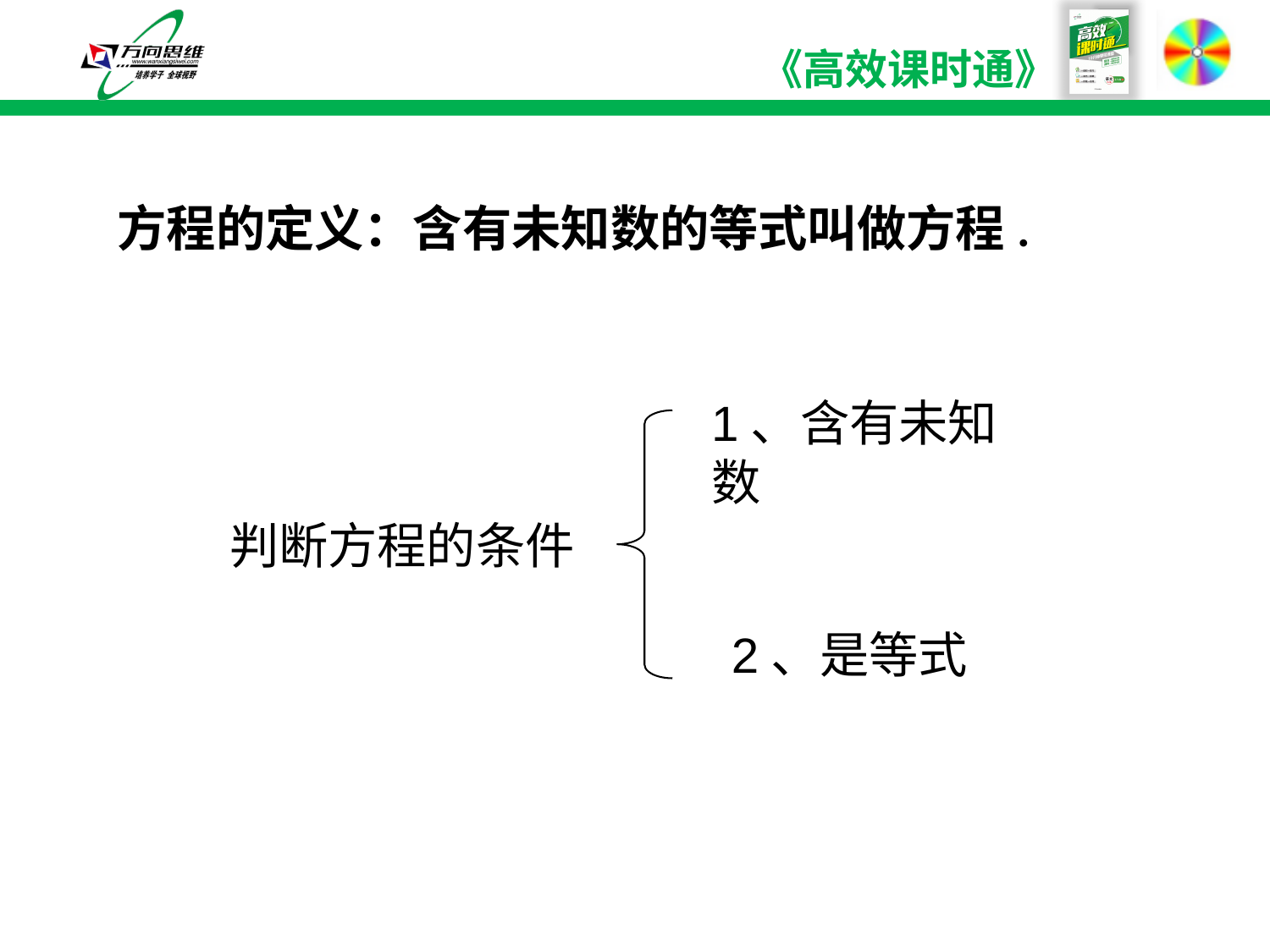

方程的定义：含有未知数的等式叫做方程.
1、含有未知数

判断方程的条件
2、是等式